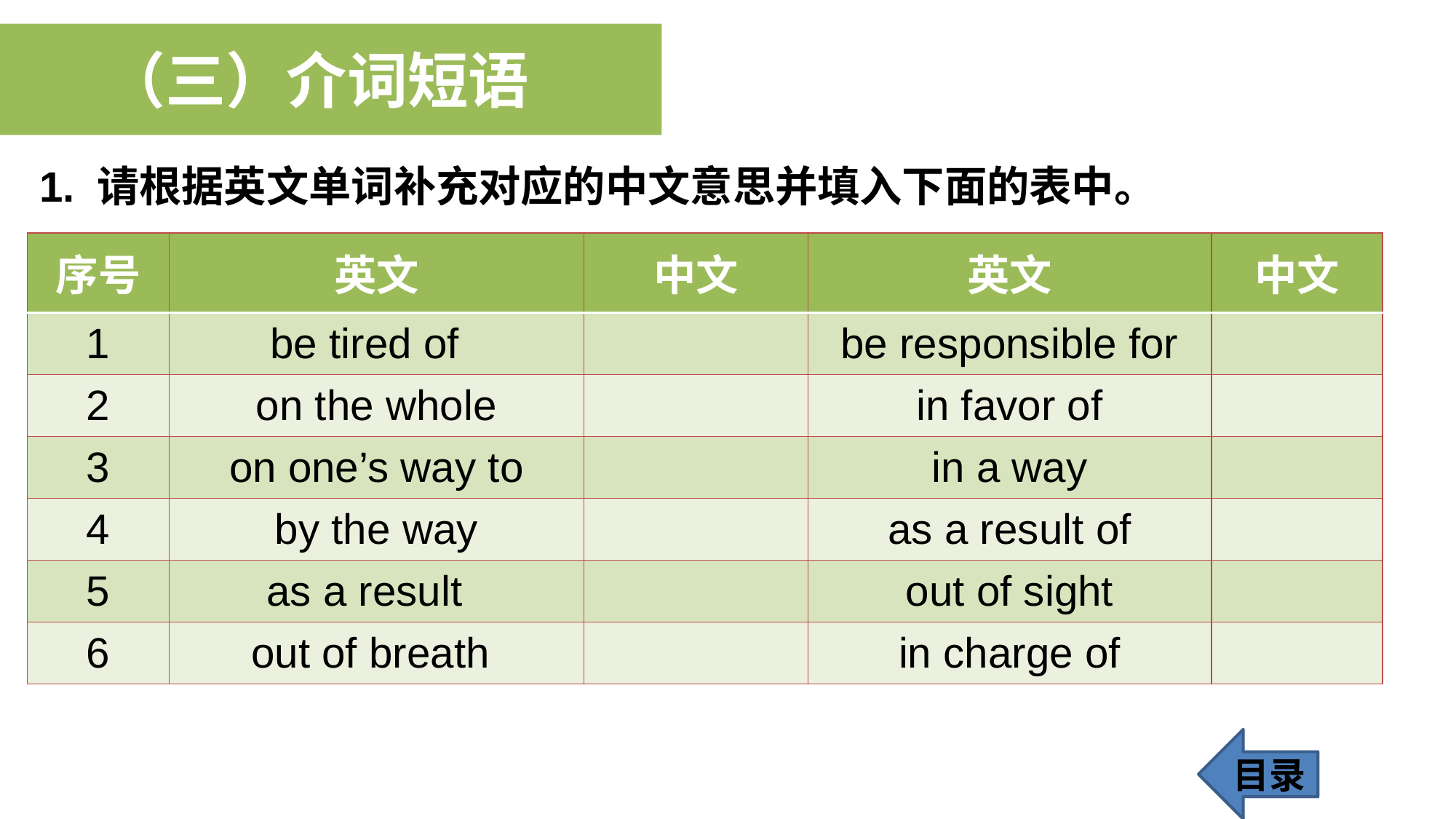

（三）介词短语
1. 请根据英文单词补充对应的中文意思并填入下面的表中。
| 序号 | 英文 | 中文 | 英文 | 中文 |
| --- | --- | --- | --- | --- |
| 1 | be tired of |  | be responsible for |  |
| 2 | on the whole |  | in favor of |  |
| 3 | on one’s way to |  | in a way |  |
| 4 | by the way |  | as a result of |  |
| 5 | as a result |  | out of sight |  |
| 6 | out of breath |  | in charge of |  |
目录
104